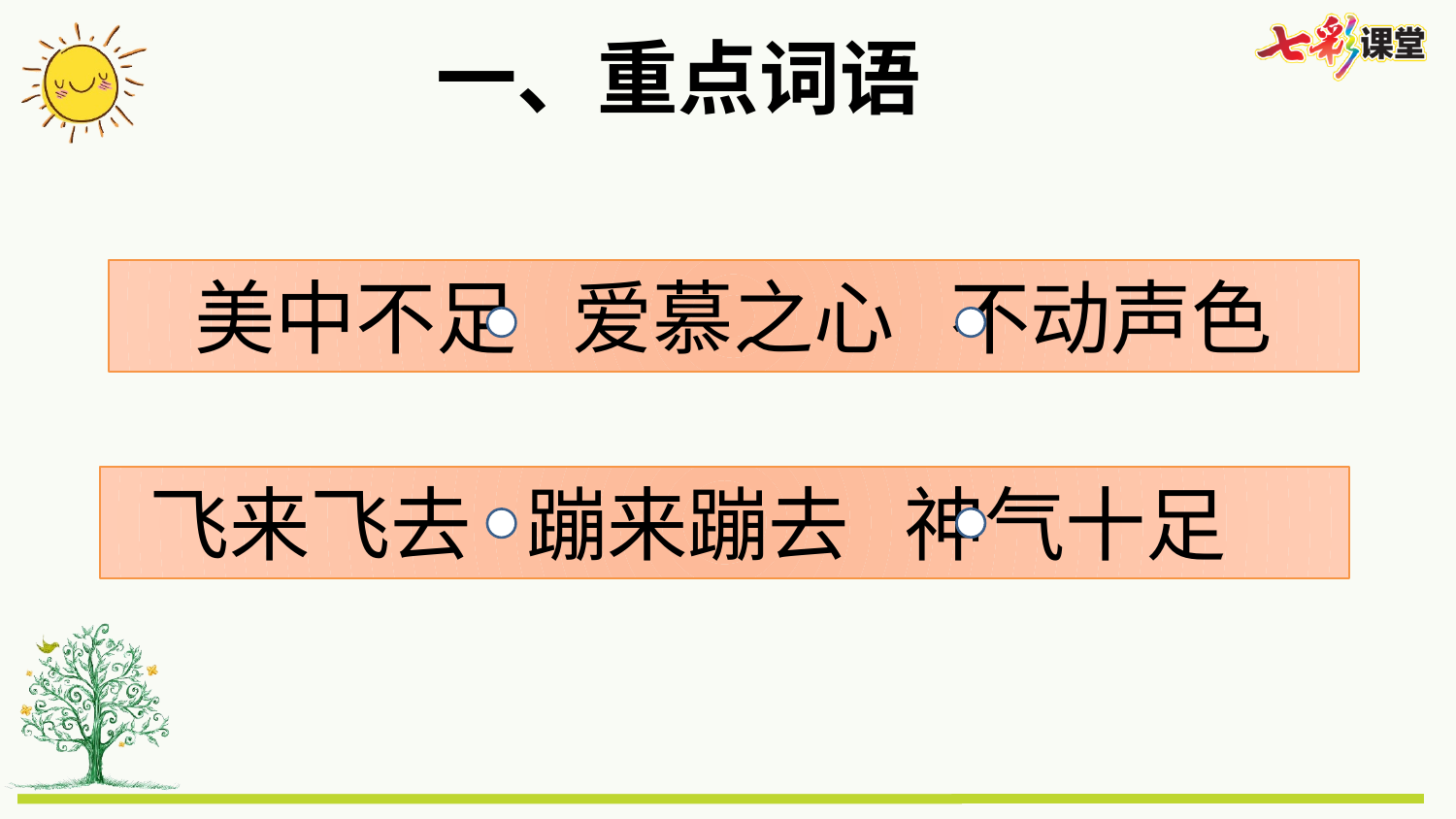

一、重点词语
美中不足   爱慕之心   不动声色

飞来飞去   蹦来蹦去   神气十足